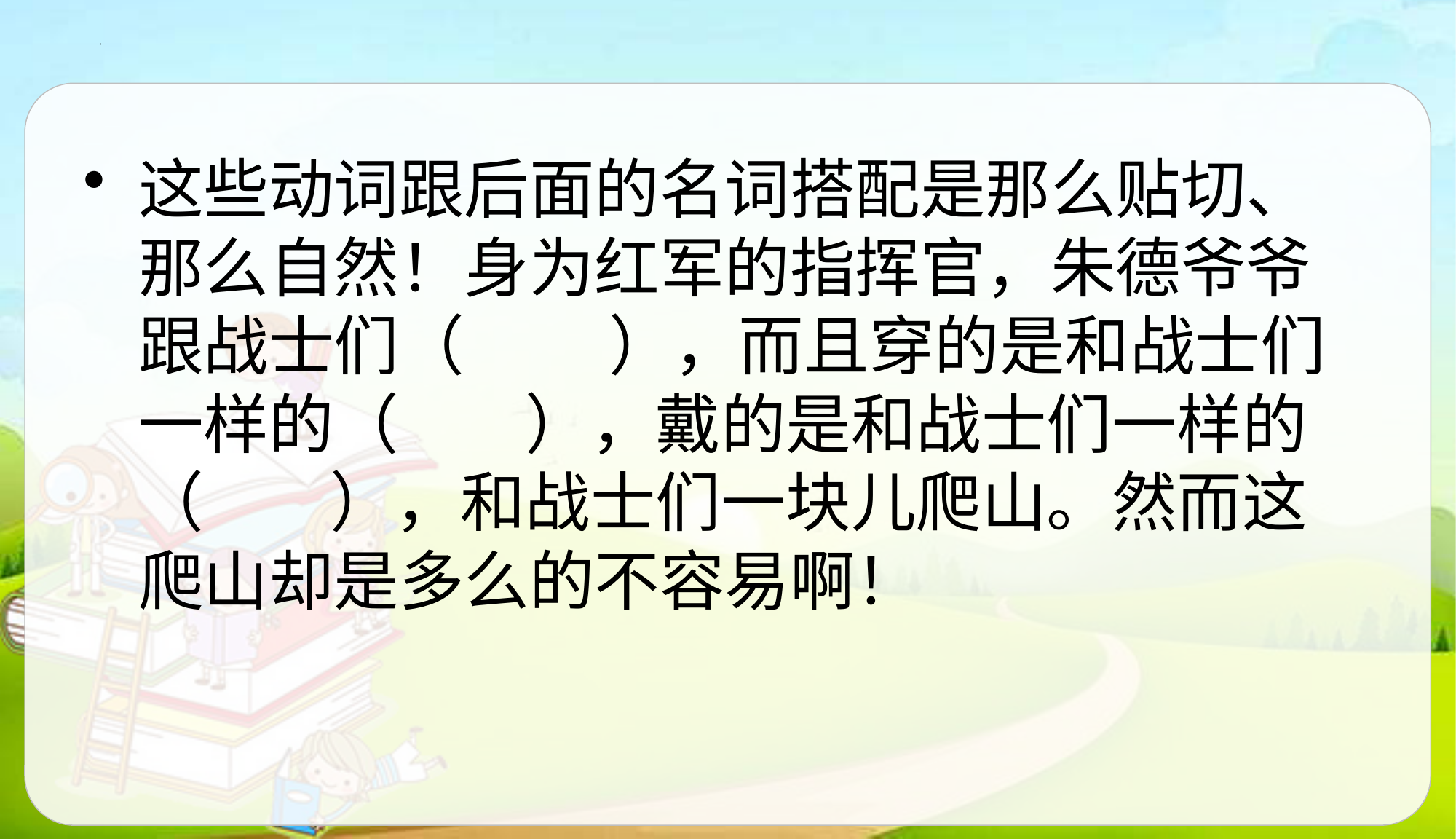

这些动词跟后面的名词搭配是那么贴切、那么自然！身为红军的指挥官，朱德爷爷跟战士们（        ），而且穿的是和战士们一样的（       ），戴的是和战士们一样的（       ），和战士们一块儿爬山。然而这爬山却是多么的不容易啊！